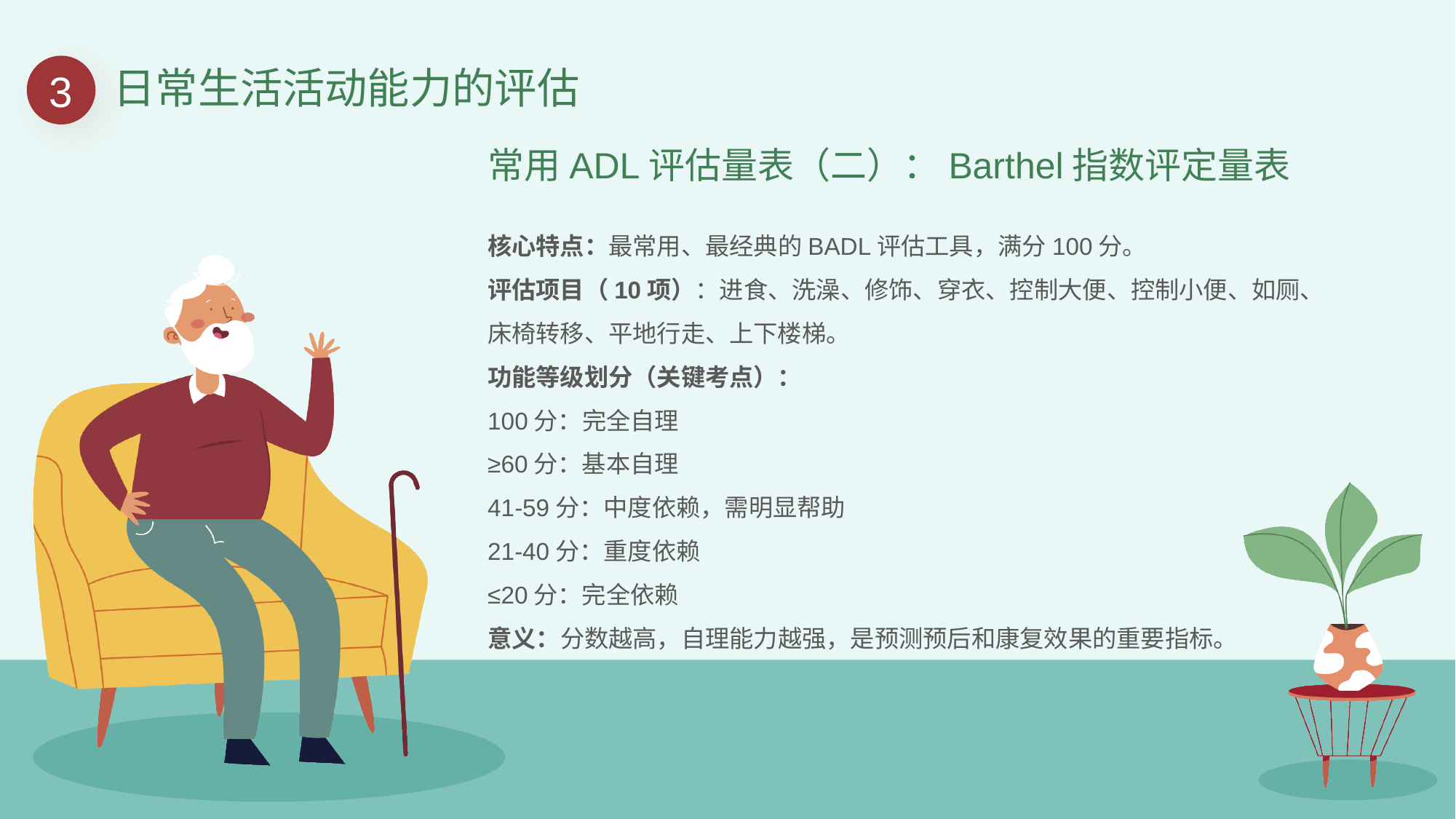

3
日常生活活动能力的评估
常用ADL评估量表（二）：Barthel指数评定量表
核心特点：最常用、最经典的BADL评估工具，满分100分。
评估项目（10项）：进食、洗澡、修饰、穿衣、控制大便、控制小便、如厕、床椅转移、平地行走、上下楼梯。
功能等级划分（关键考点）：
100分：完全自理
≥60分：基本自理
41-59分：中度依赖，需明显帮助
21-40分：重度依赖
≤20分：完全依赖
意义：分数越高，自理能力越强，是预测预后和康复效果的重要指标。